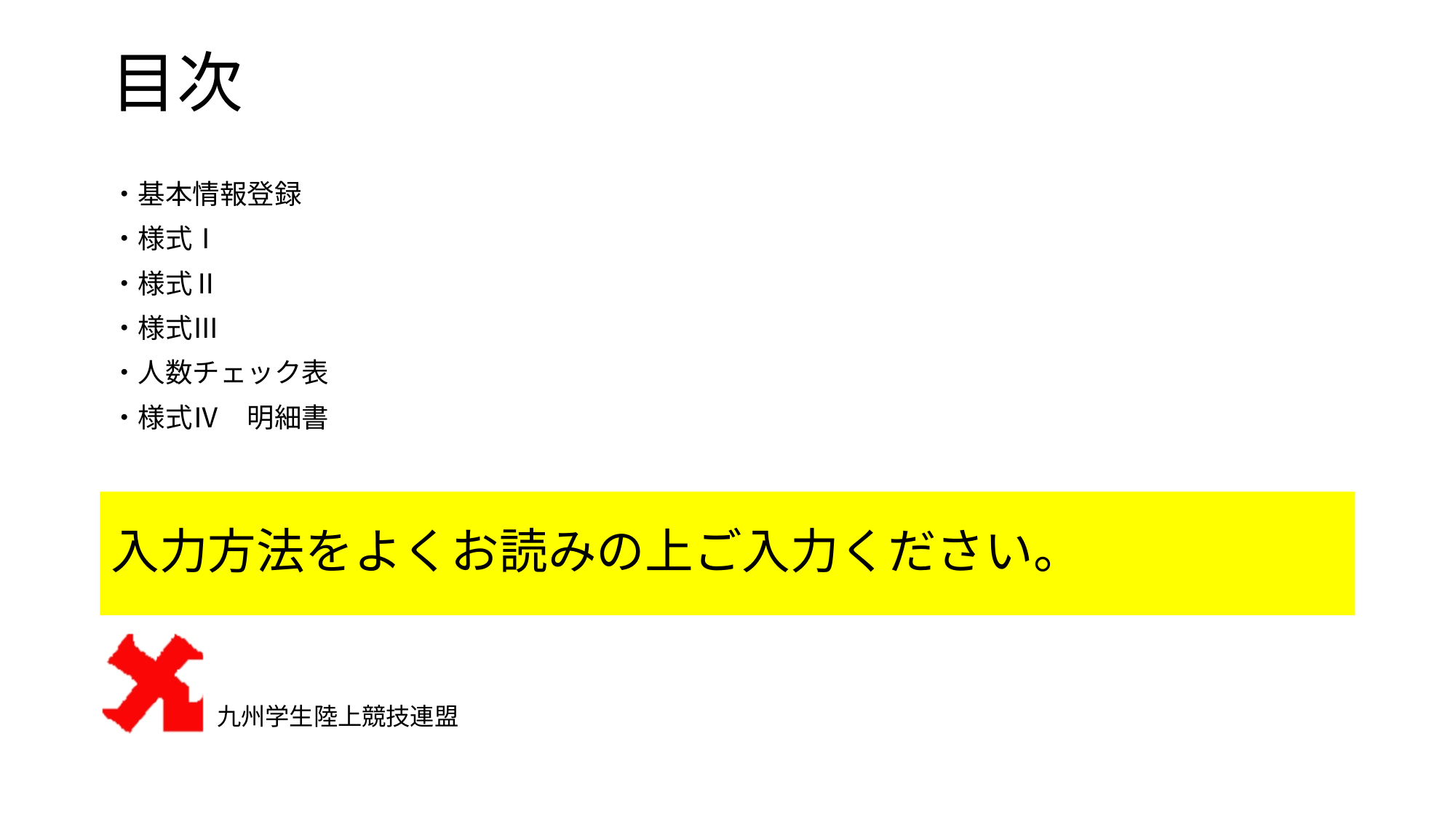

# 目次
・基本情報登録
・様式Ⅰ
・様式Ⅱ
・様式Ⅲ
・人数チェック表
・様式Ⅳ　明細書
入力方法をよくお読みの上ご入力ください。